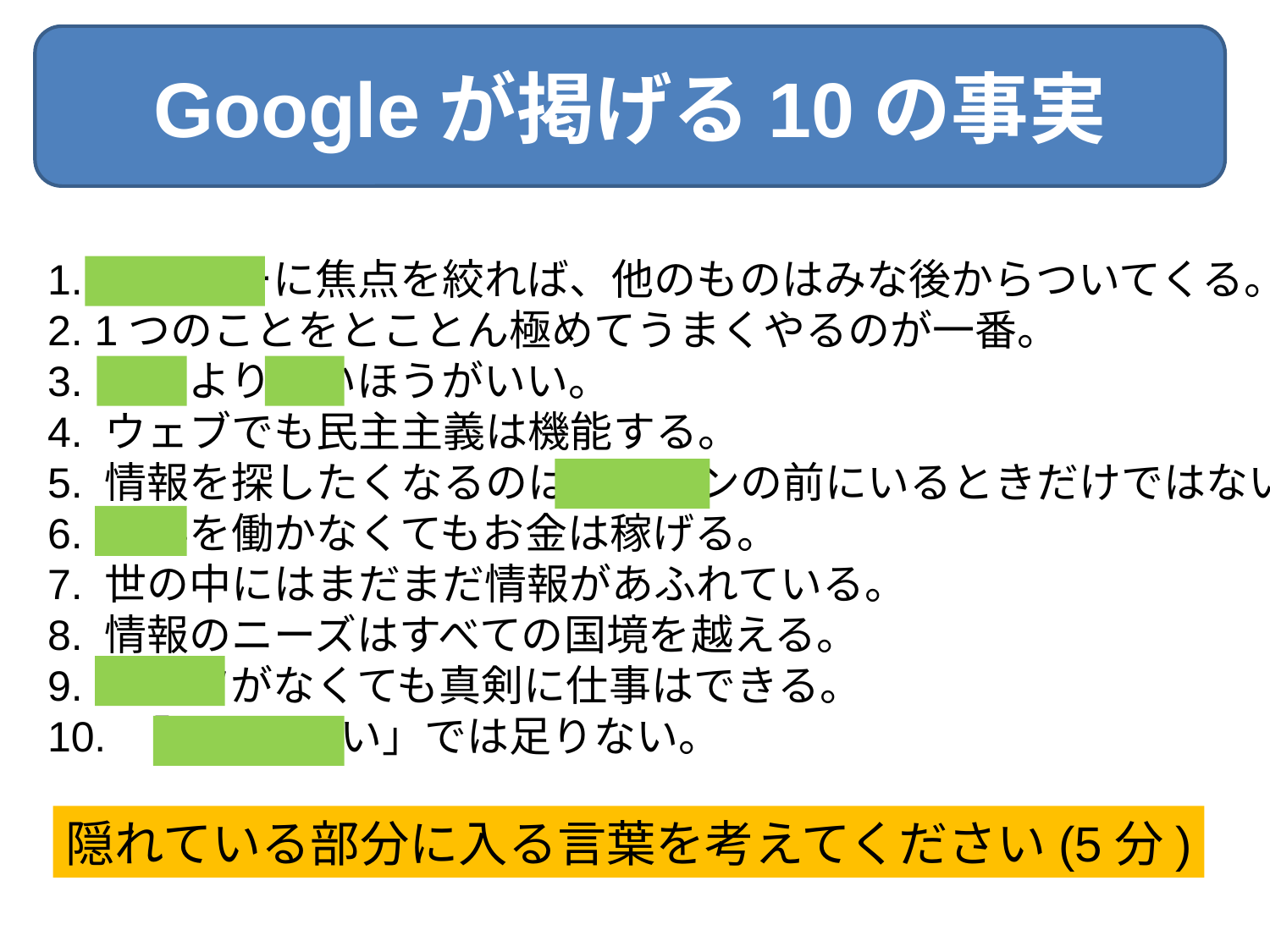

Googleが掲げる10の事実
1. ユーザーに焦点を絞れば、他のものはみな後からついてくる。
2. 1つのことをとことん極めてうまくやるのが一番。
3. 遅いより速いほうがいい。
4. ウェブでも民主主義は機能する。
5. 情報を探したくなるのはパソコンの前にいるときだけではない。
6. 悪事を働かなくてもお金は稼げる。
7. 世の中にはまだまだ情報があふれている。
8. 情報のニーズはすべての国境を越える。
9. スーツがなくても真剣に仕事はできる。
10. 「すばらしい」では足りない。

隠れている部分に入る言葉を考えてください(5分)